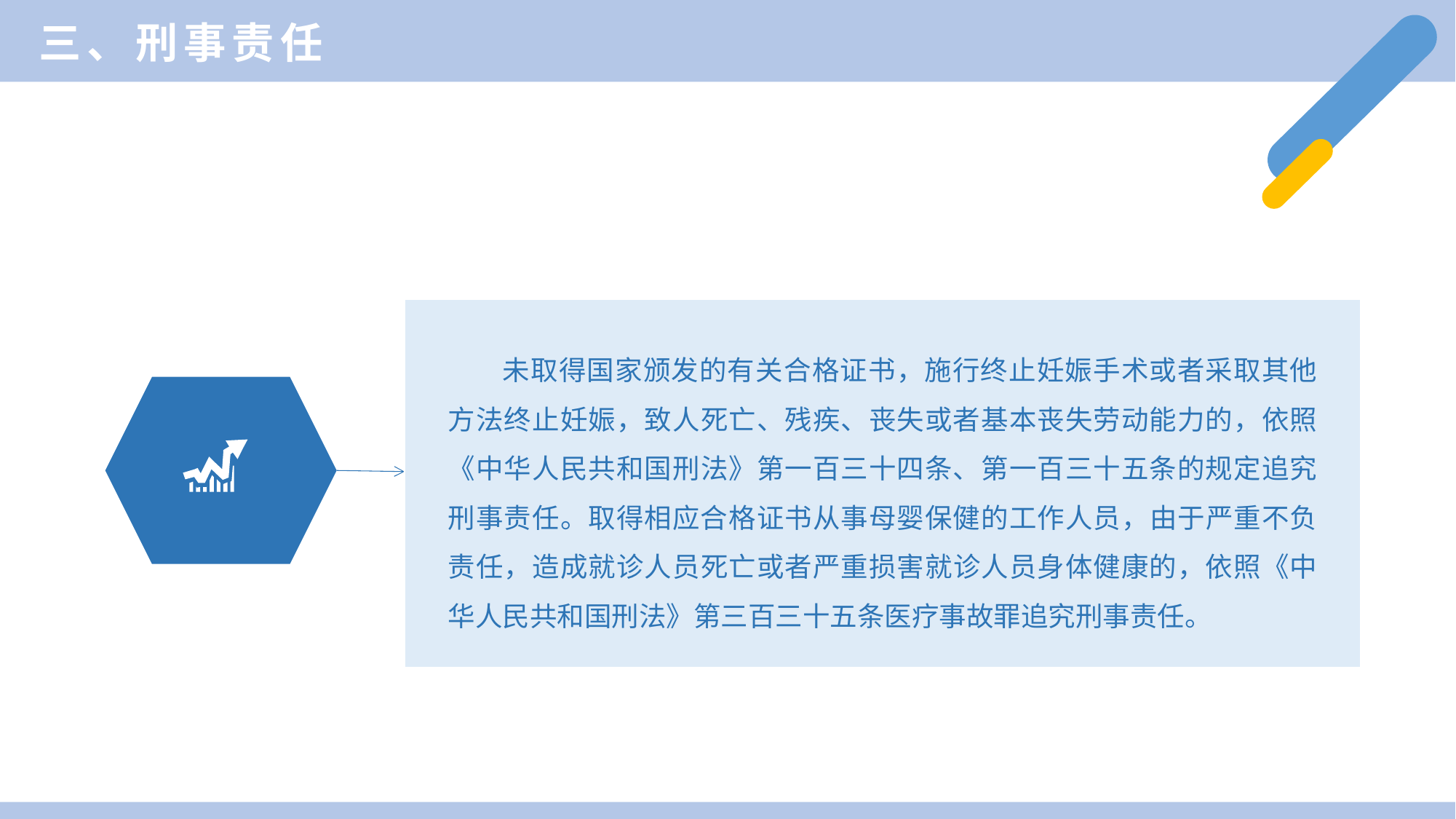

三、刑事责任

未取得国家颁发的有关合格证书，施行终止妊娠手术或者采取其他方法终止妊娠，致人死亡、残疾、丧失或者基本丧失劳动能力的，依照《中华人民共和国刑法》第一百三十四条、第一百三十五条的规定追究刑事责任。取得相应合格证书从事母婴保健的工作人员，由于严重不负责任，造成就诊人员死亡或者严重损害就诊人员身体健康的，依照《中华人民共和国刑法》第三百三十五条医疗事故罪追究刑事责任。